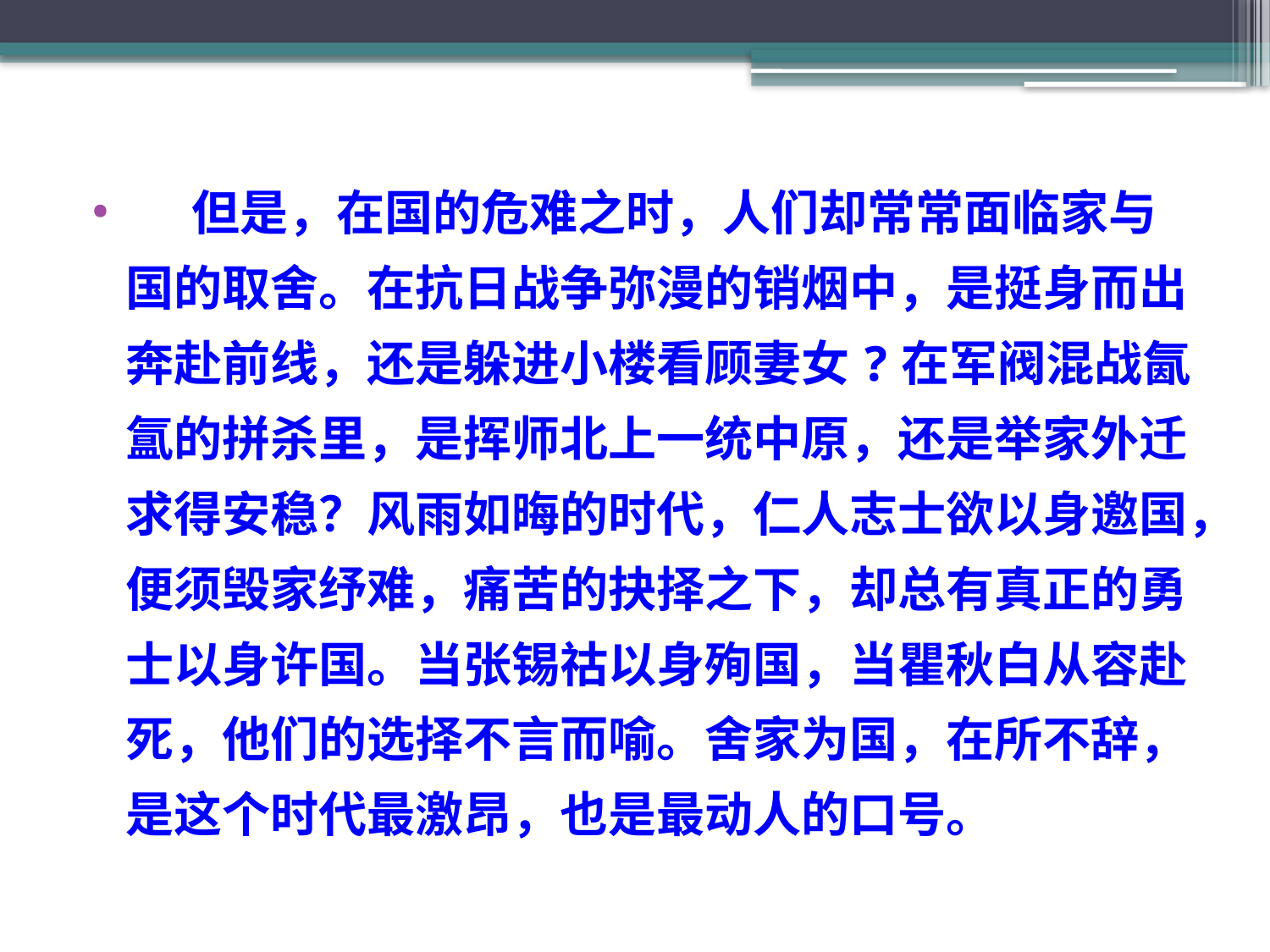

#
     但是，在国的危难之时，人们却常常面临家与国的取舍。在抗日战争弥漫的销烟中，是挺身而出奔赴前线，还是躲进小楼看顾妻女?在军阀混战氤氲的拼杀里，是挥师北上一统中原，还是举家外迁求得安稳？风雨如晦的时代，仁人志士欲以身邀国，便须毁家纾难，痛苦的抉择之下，却总有真正的勇士以身许国。当张锡祜以身殉国，当瞿秋白从容赴死，他们的选择不言而喻。舍家为国，在所不辞，是这个时代最激昂，也是最动人的口号。